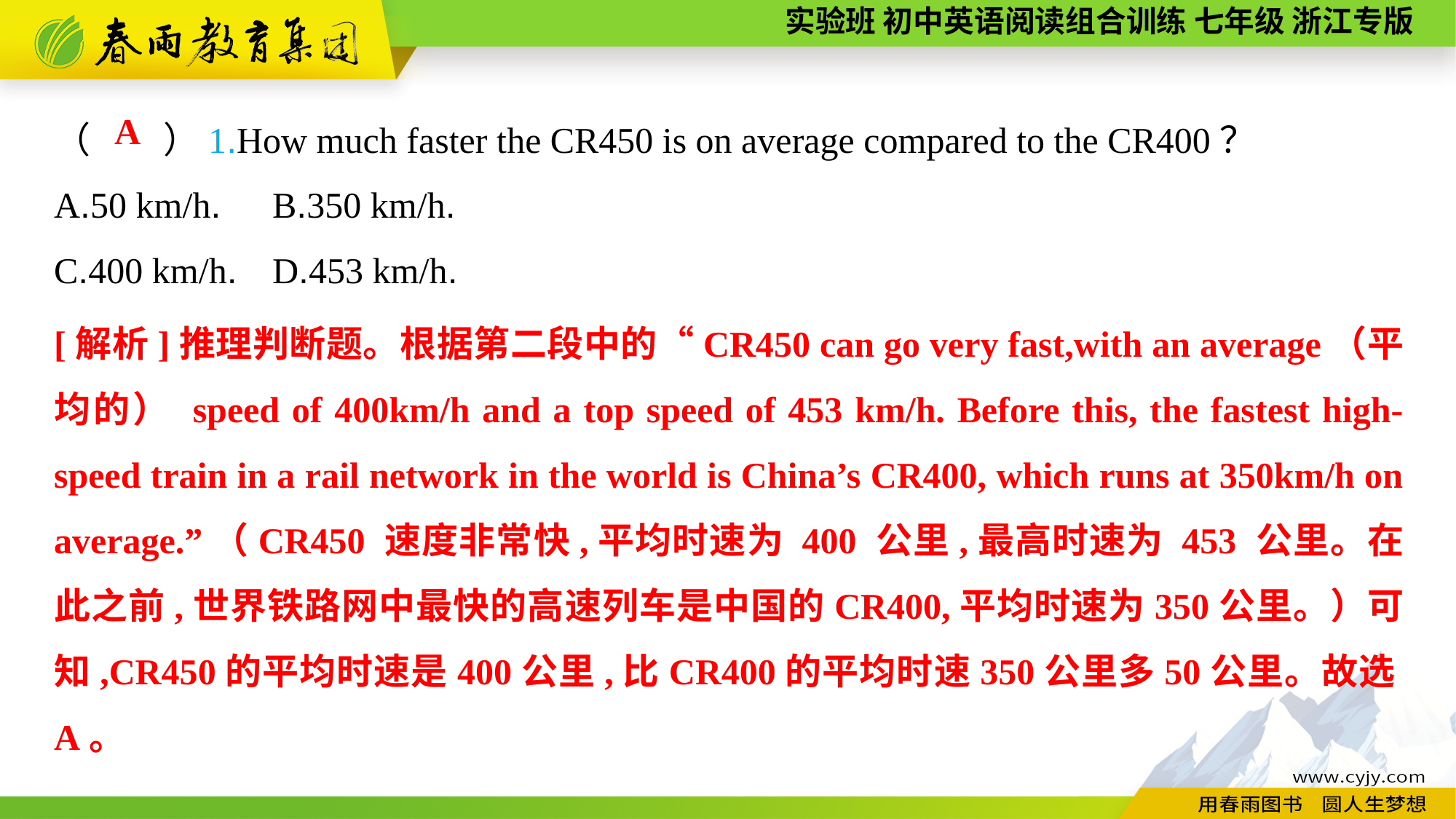

（　　）1.How much faster the CR450 is on average compared to the CR400？
A.50 km/h.	B.350 km/h.
C.400 km/h.	D.453 km/h.
A
[解析]推理判断题。根据第二段中的“CR450 can go very fast,with an average（平均的） speed of 400km/h and a top speed of 453 km/h. Before this, the fastest high-speed train in a rail network in the world is China’s CR400, which runs at 350km/h on average.”（CR450 速度非常快,平均时速为 400 公里,最高时速为 453 公里。在此之前,世界铁路网中最快的高速列车是中国的CR400,平均时速为350公里。）可知,CR450的平均时速是400公里,比CR400的平均时速350公里多50公里。故选A。